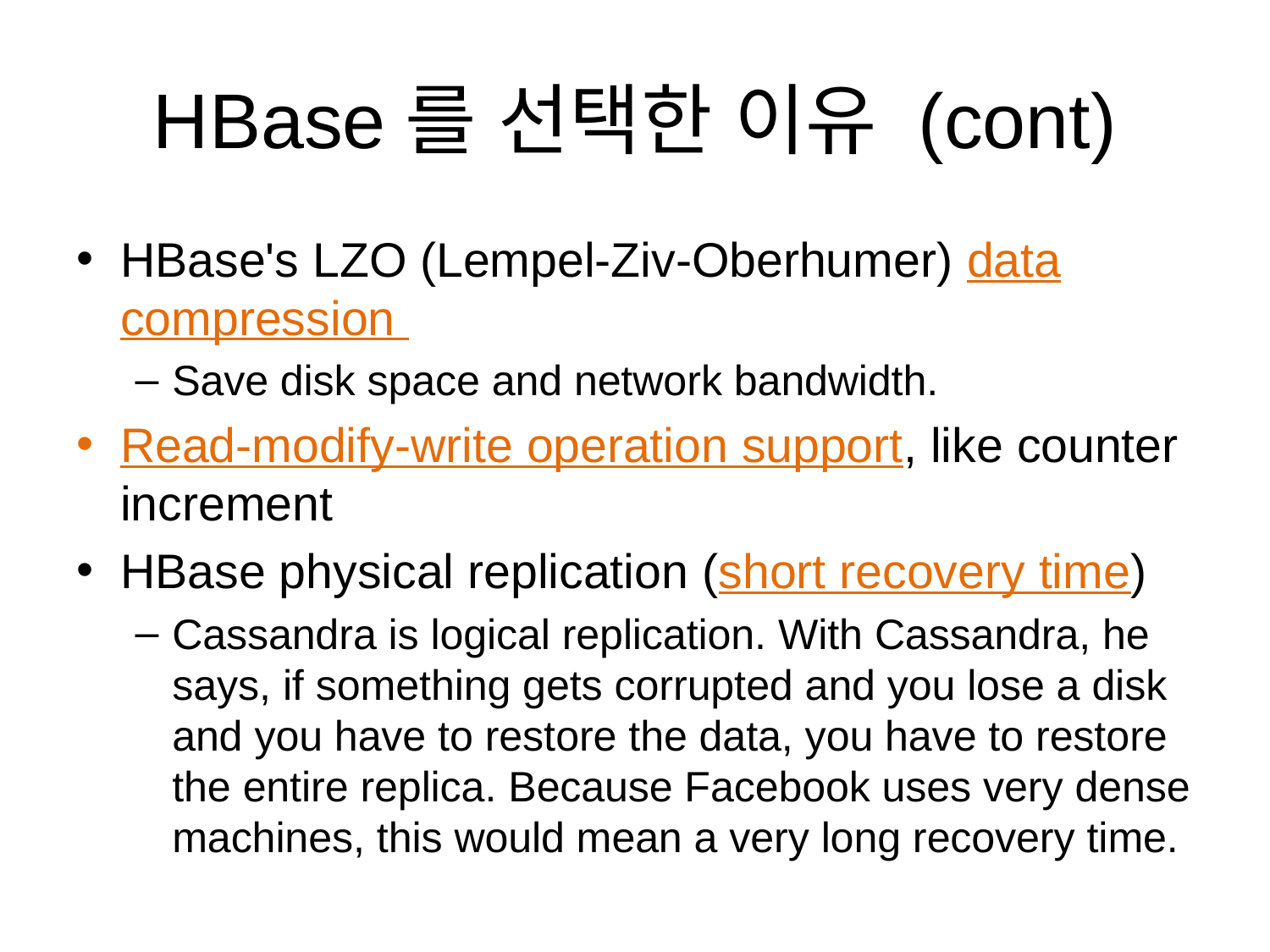

# HBase를 선택한 이유 (cont)
HBase's LZO (Lempel-Ziv-Oberhumer) data compression
Save disk space and network bandwidth.
Read-modify-write operation support, like counter increment
HBase physical replication (short recovery time)
Cassandra is logical replication. With Cassandra, he says, if something gets corrupted and you lose a disk and you have to restore the data, you have to restore the entire replica. Because Facebook uses very dense machines, this would mean a very long recovery time.